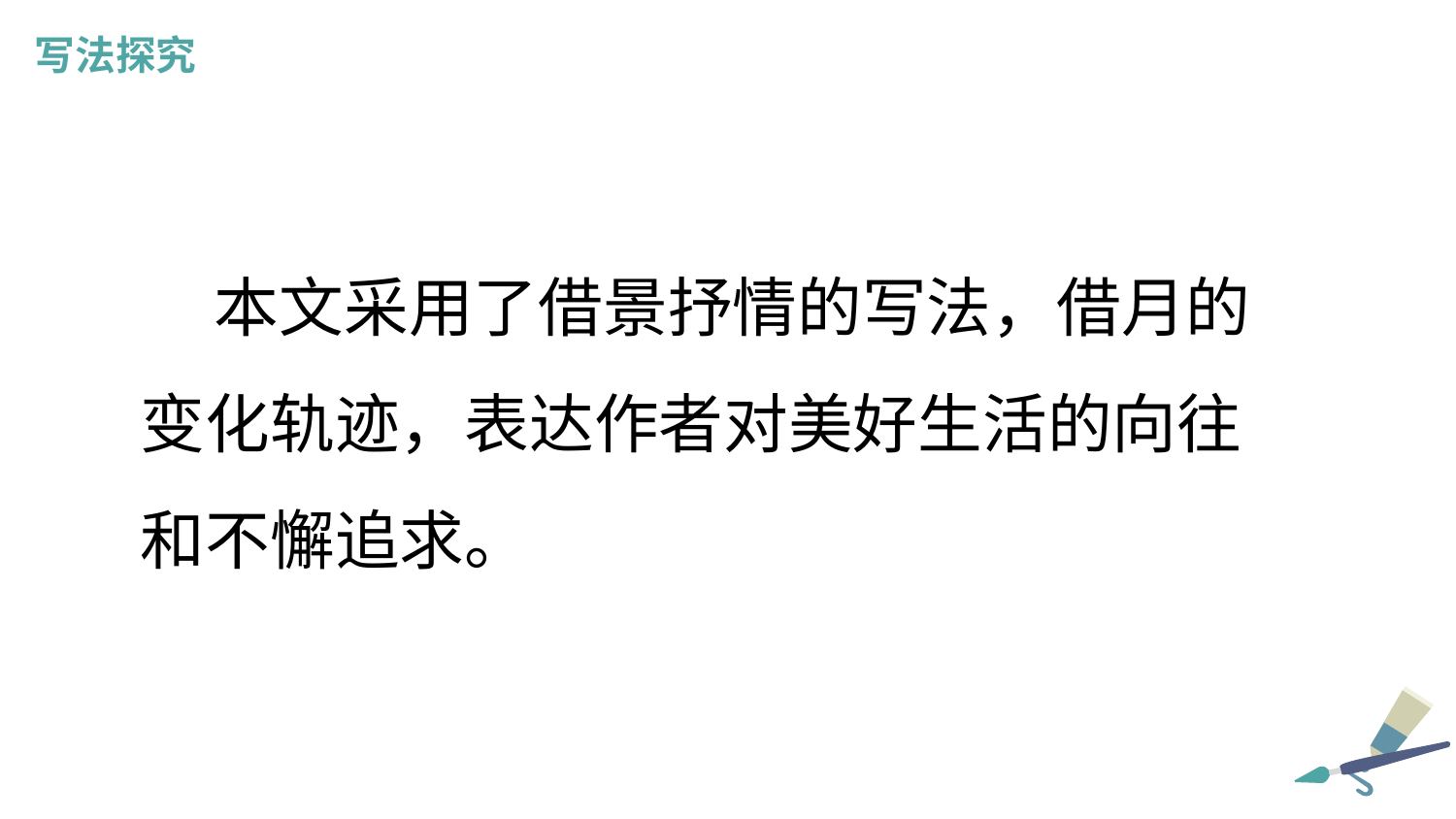

写法探究
    本文采用了借景抒情的写法，借月的变化轨迹，表达作者对美好生活的向往和不懈追求。